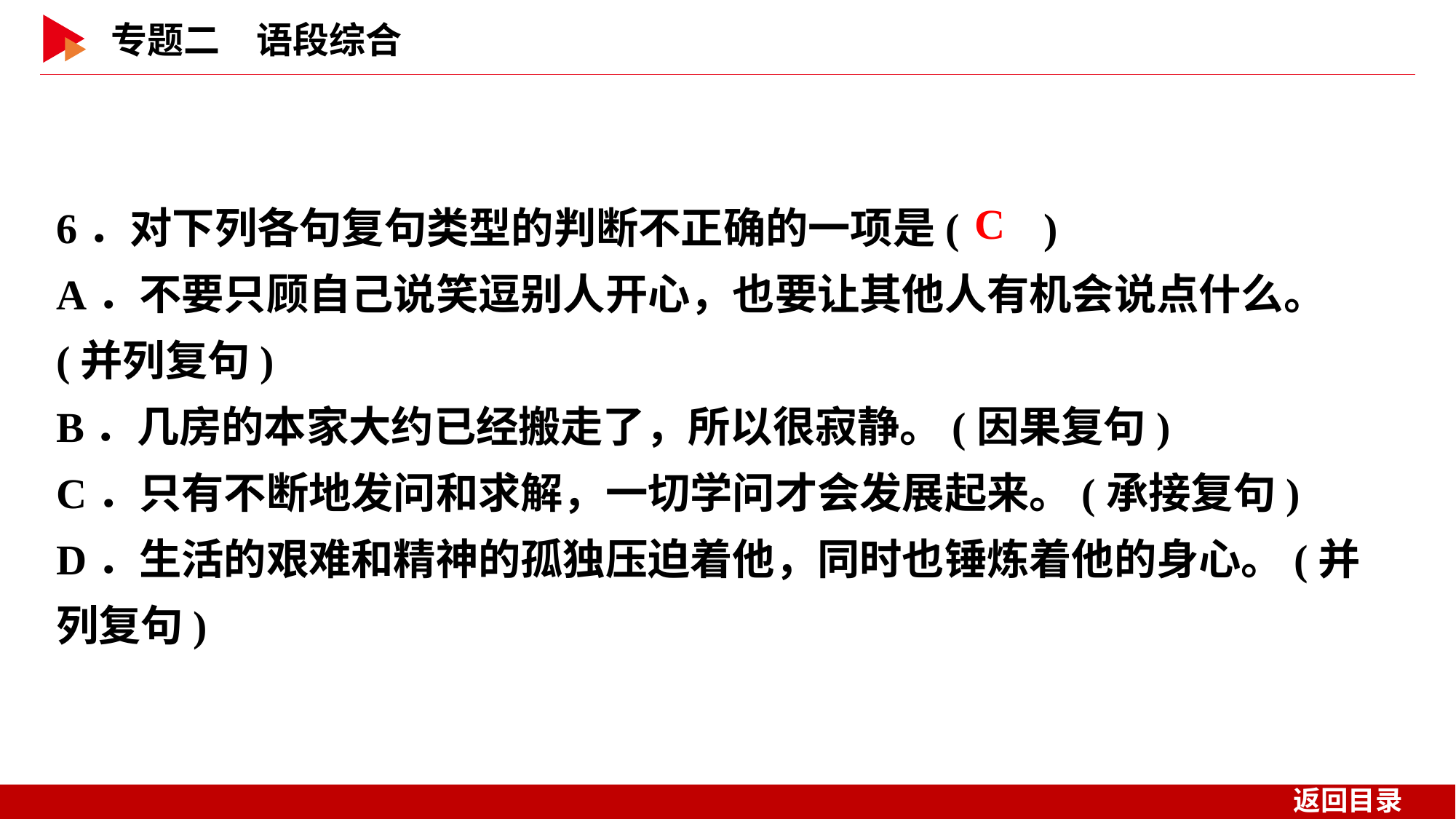

6．对下列各句复句类型的判断不正确的一项是(        )
A．不要只顾自己说笑逗别人开心，也要让其他人有机会说点什么。(并列复句)
B．几房的本家大约已经搬走了，所以很寂静。(因果复句)
C．只有不断地发问和求解，一切学问才会发展起来。(承接复句)
D．生活的艰难和精神的孤独压迫着他，同时也锤炼着他的身心。(并列复句)
   C